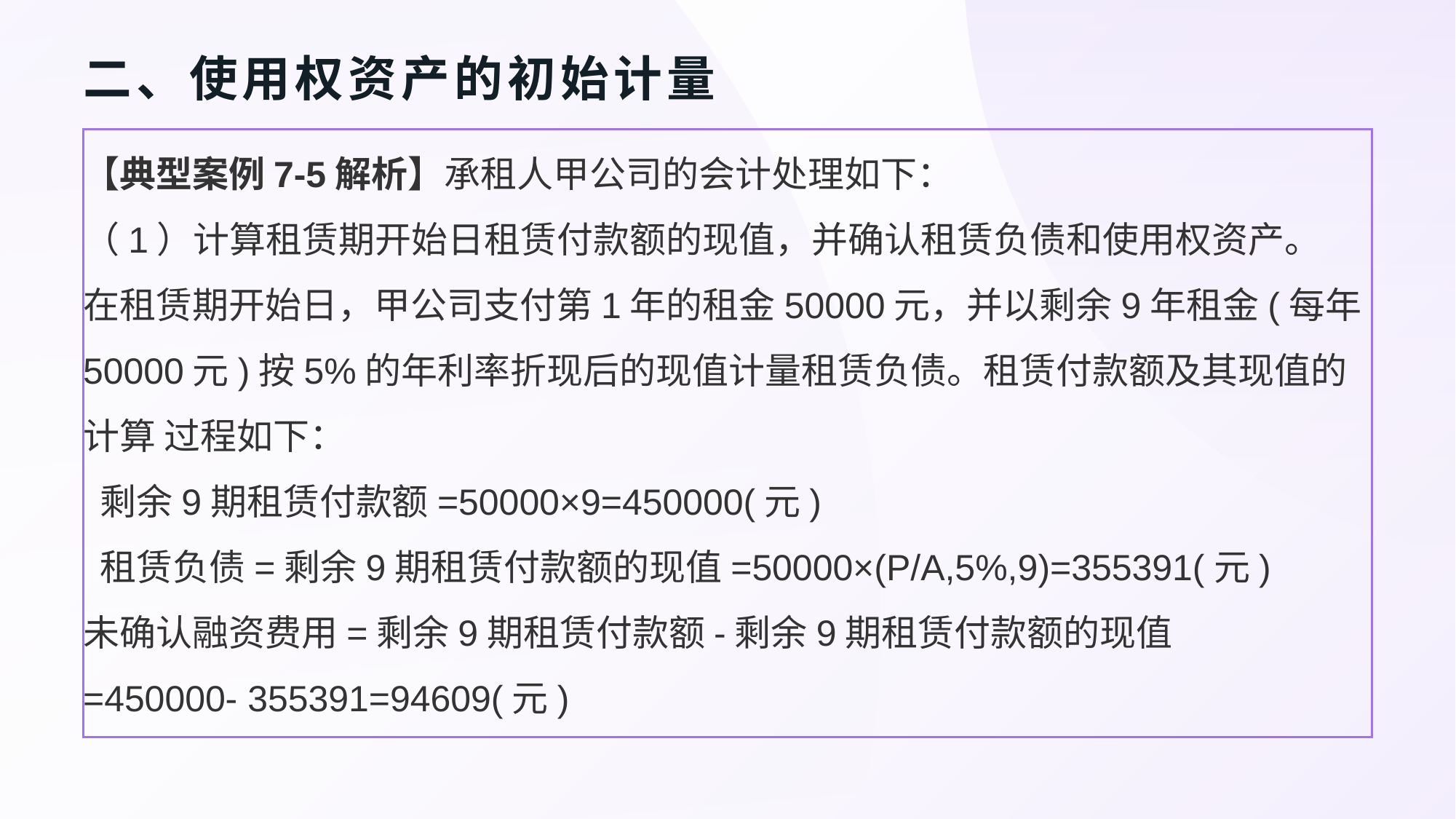

# 二、使用权资产的初始计量
【典型案例7-5解析】承租人甲公司的会计处理如下：
（1）计算租赁期开始日租赁付款额的现值，并确认租赁负债和使用权资产。
在租赁期开始日，甲公司支付第1年的租金50000元，并以剩余9年租金(每年 50000元)按5%的年利率折现后的现值计量租赁负债。租赁付款额及其现值的计算 过程如下：
 剩余9期租赁付款额=50000×9=450000(元)
 租赁负债=剩余9期租赁付款额的现值=50000×(P/A,5%,9)=355391(元)
未确认融资费用=剩余9期租赁付款额-剩余9期租赁付款额的现值
=450000- 355391=94609(元)